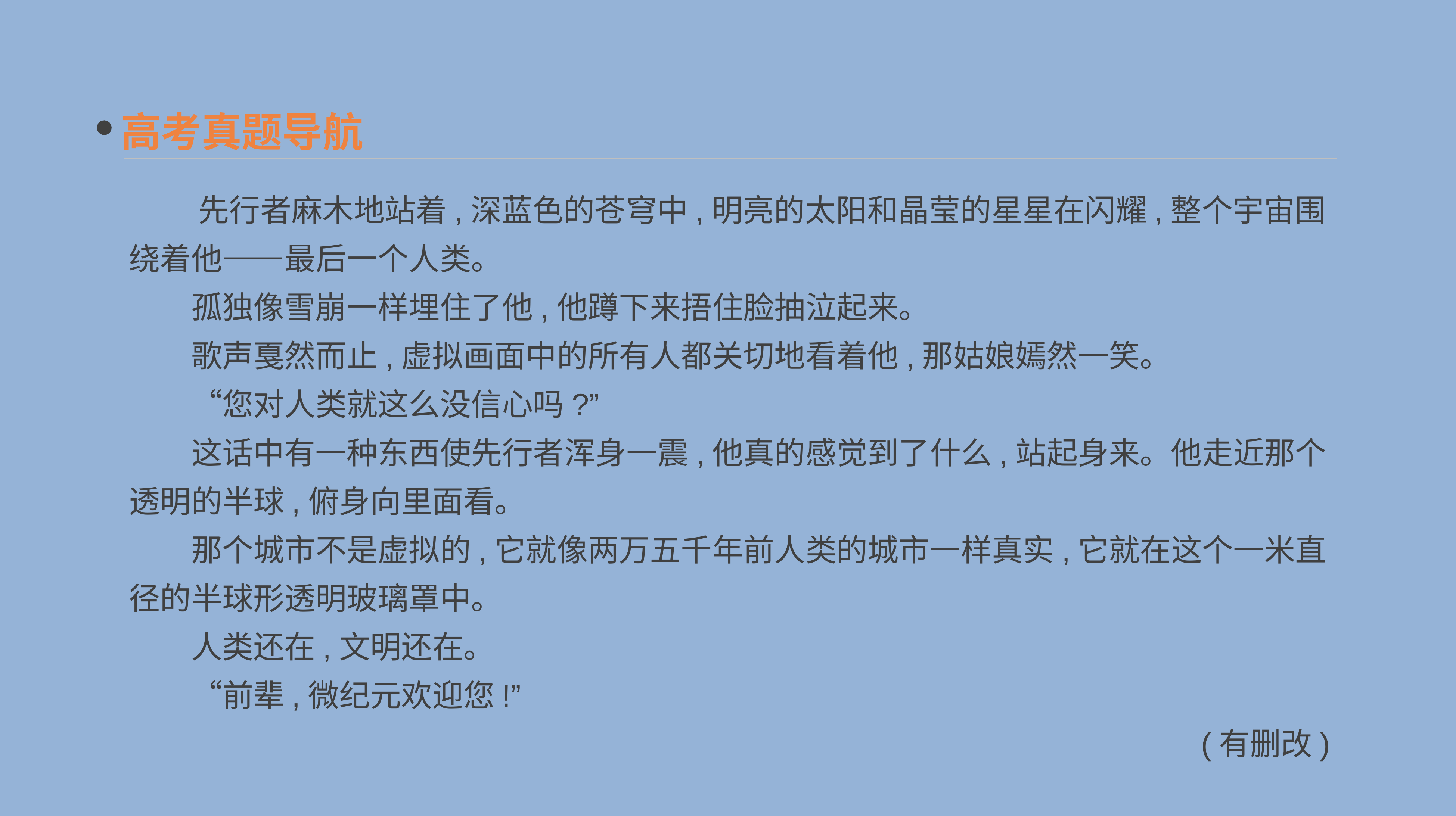

高考真题导航

　　 先行者麻木地站着,深蓝色的苍穹中,明亮的太阳和晶莹的星星在闪耀,整个宇宙围绕着他——最后一个人类。
　　孤独像雪崩一样埋住了他,他蹲下来捂住脸抽泣起来。
　　歌声戛然而止,虚拟画面中的所有人都关切地看着他,那姑娘嫣然一笑。
　　“您对人类就这么没信心吗?”
　　这话中有一种东西使先行者浑身一震,他真的感觉到了什么,站起身来。他走近那个透明的半球,俯身向里面看。
　　那个城市不是虚拟的,它就像两万五千年前人类的城市一样真实,它就在这个一米直径的半球形透明玻璃罩中。
　　人类还在,文明还在。
　　“前辈,微纪元欢迎您!”
(有删改)